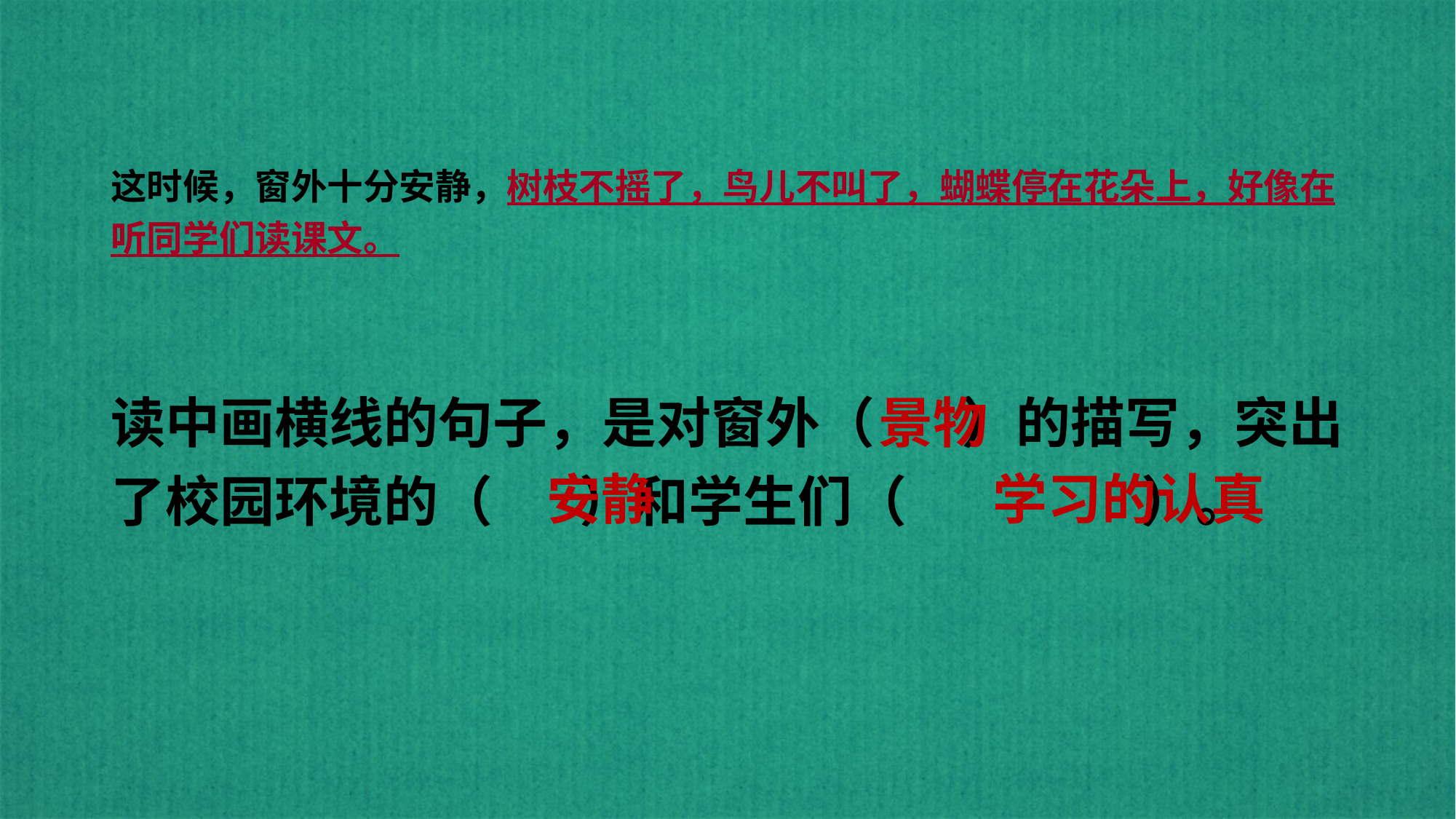

# 这时候，窗外十分安静，树枝不摇了，鸟儿不叫了，蝴蝶停在花朵上，好像在听同学们读课文。
读中画横线的句子，是对窗外（       ）的描写，突出了校园环境的（       ）和学生们（                   ）。
景物
安静
学习的认真